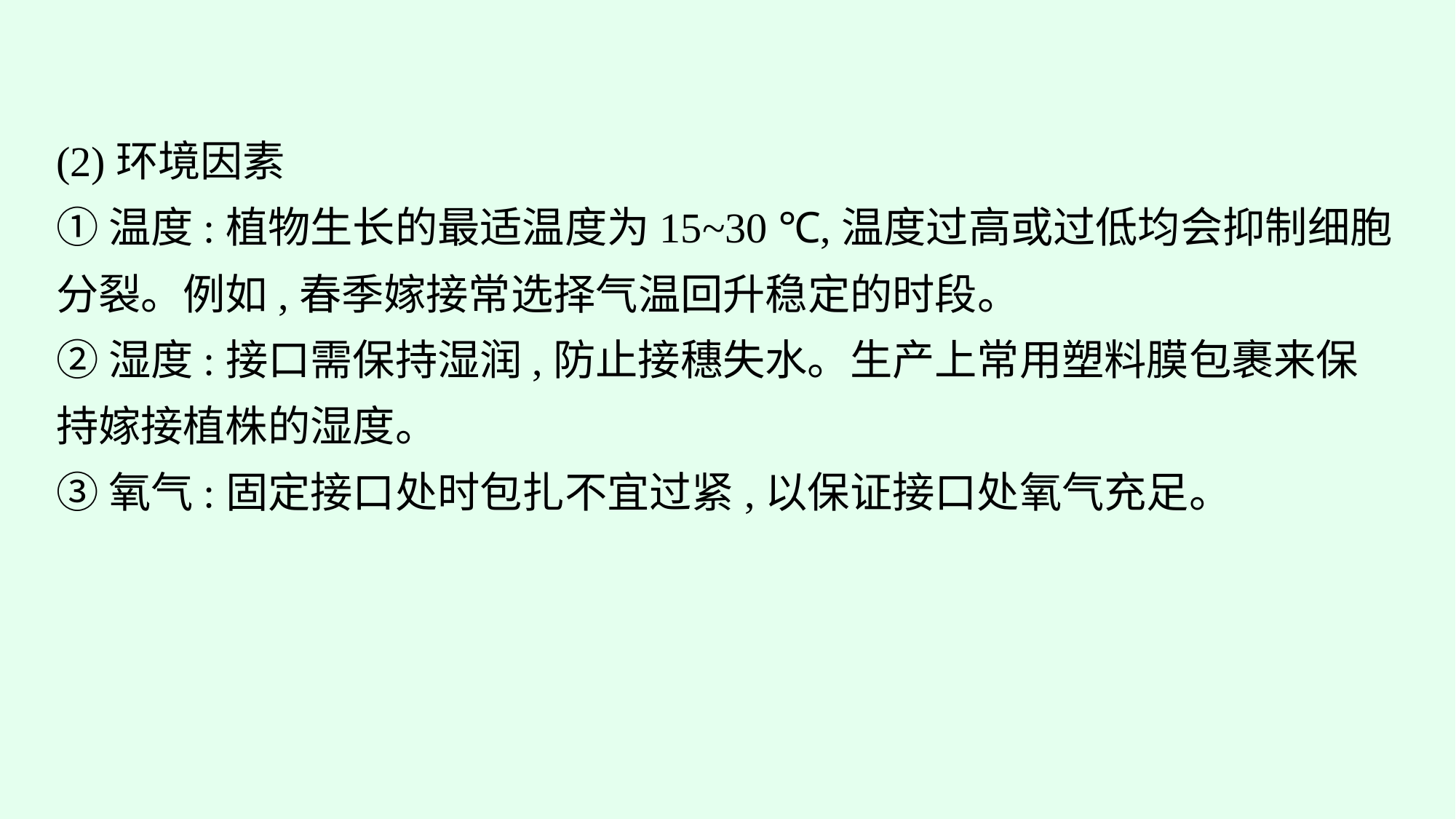

(2)环境因素
①温度:植物生长的最适温度为15~30 ℃,温度过高或过低均会抑制细胞分裂。例如,春季嫁接常选择气温回升稳定的时段。
②湿度:接口需保持湿润,防止接穗失水。生产上常用塑料膜包裹来保持嫁接植株的湿度。
③氧气:固定接口处时包扎不宜过紧,以保证接口处氧气充足。